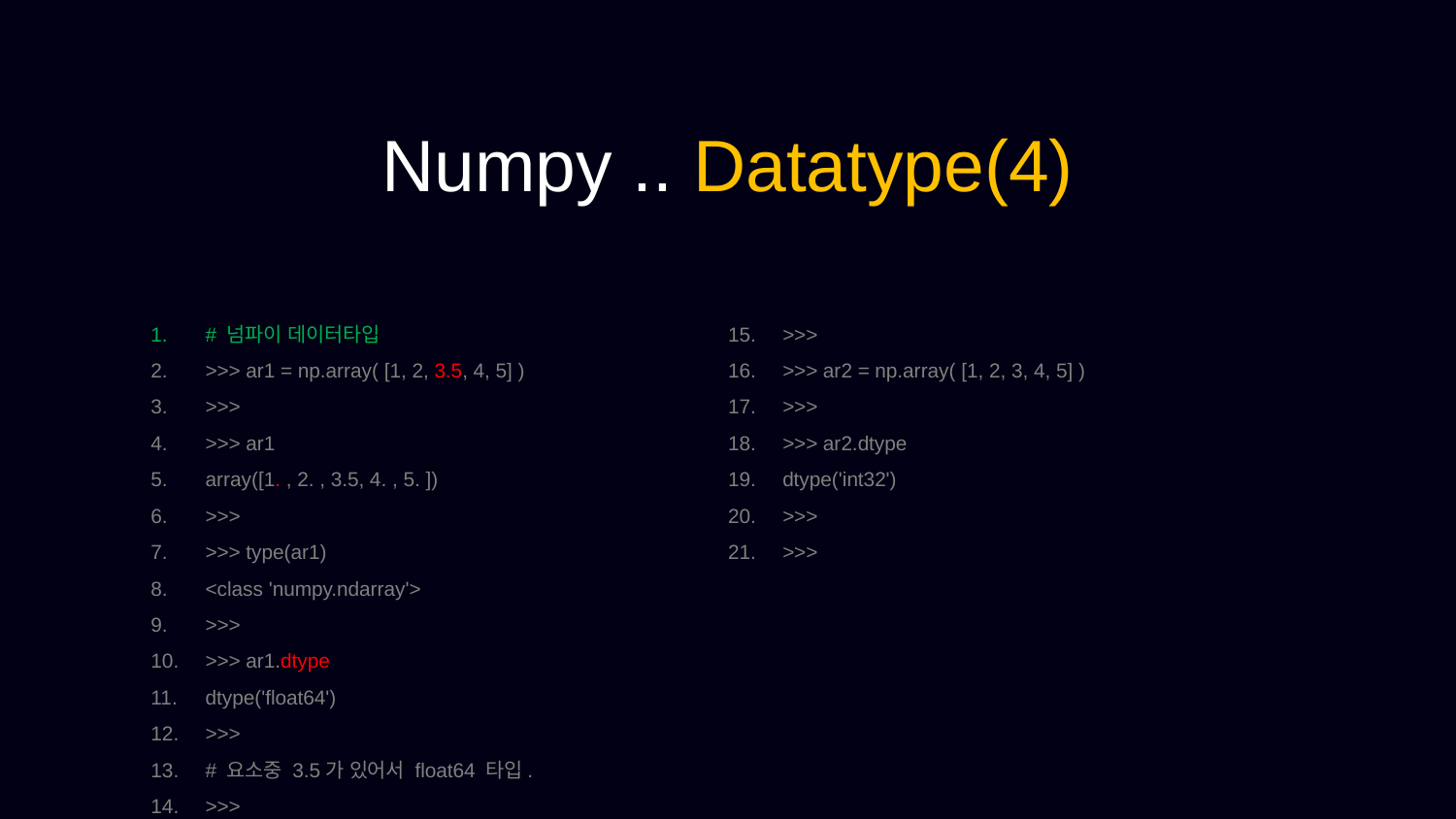

Numpy .. Datatype(4)
# 넘파이 데이터타입
>>> ar1 = np.array( [1, 2, 3.5, 4, 5] )
>>>
>>> ar1
array([1. , 2. , 3.5, 4. , 5. ])
>>>
>>> type(ar1)
<class 'numpy.ndarray'>
>>>
>>> ar1.dtype
dtype('float64')
>>>
# 요소중 3.5가 있어서 float64 타입.
>>>
>>>
>>> ar2 = np.array( [1, 2, 3, 4, 5] )
>>>
>>> ar2.dtype
dtype('int32')
>>>
>>>